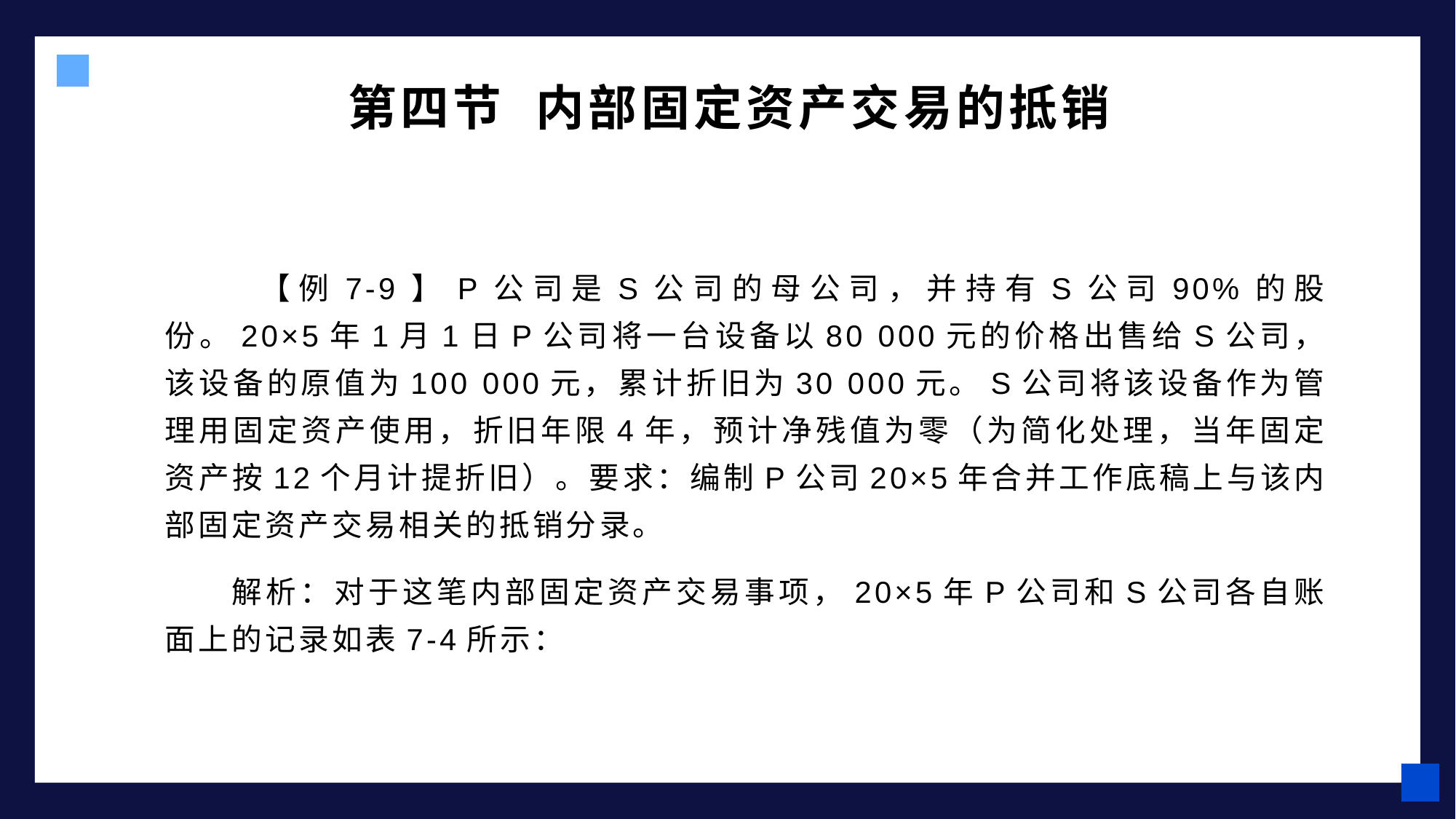

第四节  内部固定资产交易的抵销
 【例7-9】P公司是S公司的母公司，并持有S公司90%的股份。20×5年1月1日P公司将一台设备以80 000元的价格出售给S公司，该设备的原值为100 000元，累计折旧为30 000元。S公司将该设备作为管理用固定资产使用，折旧年限4年，预计净残值为零（为简化处理，当年固定资产按12个月计提折旧）。要求：编制P公司20×5年合并工作底稿上与该内部固定资产交易相关的抵销分录。
解析：对于这笔内部固定资产交易事项，20×5年P公司和S公司各自账面上的记录如表7-4所示：